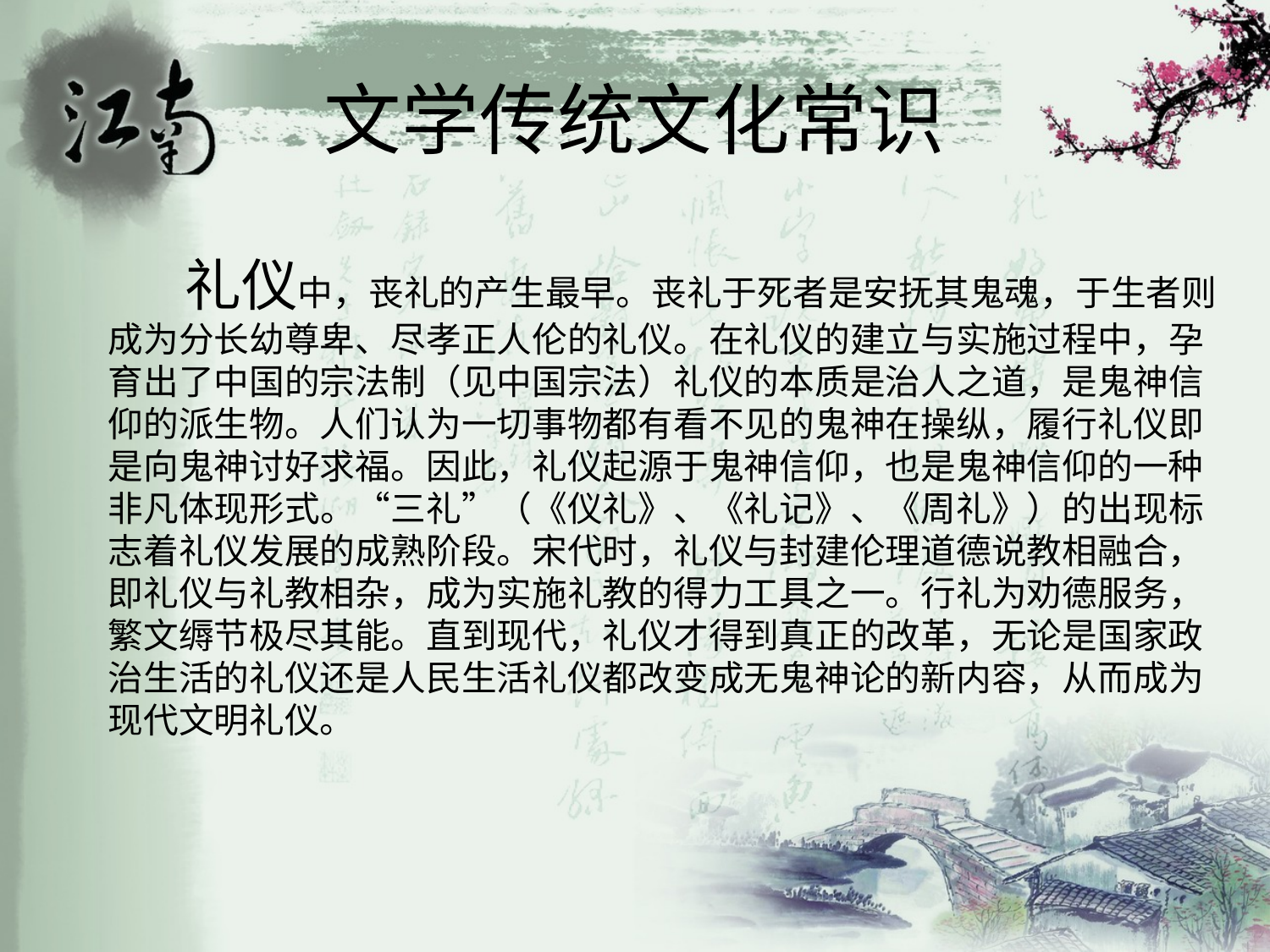

# 文学传统文化常识
     礼仪中，丧礼的产生最早。丧礼于死者是安抚其鬼魂，于生者则成为分长幼尊卑、尽孝正人伦的礼仪。在礼仪的建立与实施过程中，孕育出了中国的宗法制（见中国宗法）礼仪的本质是治人之道，是鬼神信仰的派生物。人们认为一切事物都有看不见的鬼神在操纵，履行礼仪即是向鬼神讨好求福。因此，礼仪起源于鬼神信仰，也是鬼神信仰的一种非凡体现形式。“三礼”（《仪礼》、《礼记》、《周礼》）的出现标志着礼仪发展的成熟阶段。宋代时，礼仪与封建伦理道德说教相融合，即礼仪与礼教相杂，成为实施礼教的得力工具之一。行礼为劝德服务，繁文缛节极尽其能。直到现代，礼仪才得到真正的改革，无论是国家政治生活的礼仪还是人民生活礼仪都改变成无鬼神论的新内容，从而成为现代文明礼仪。